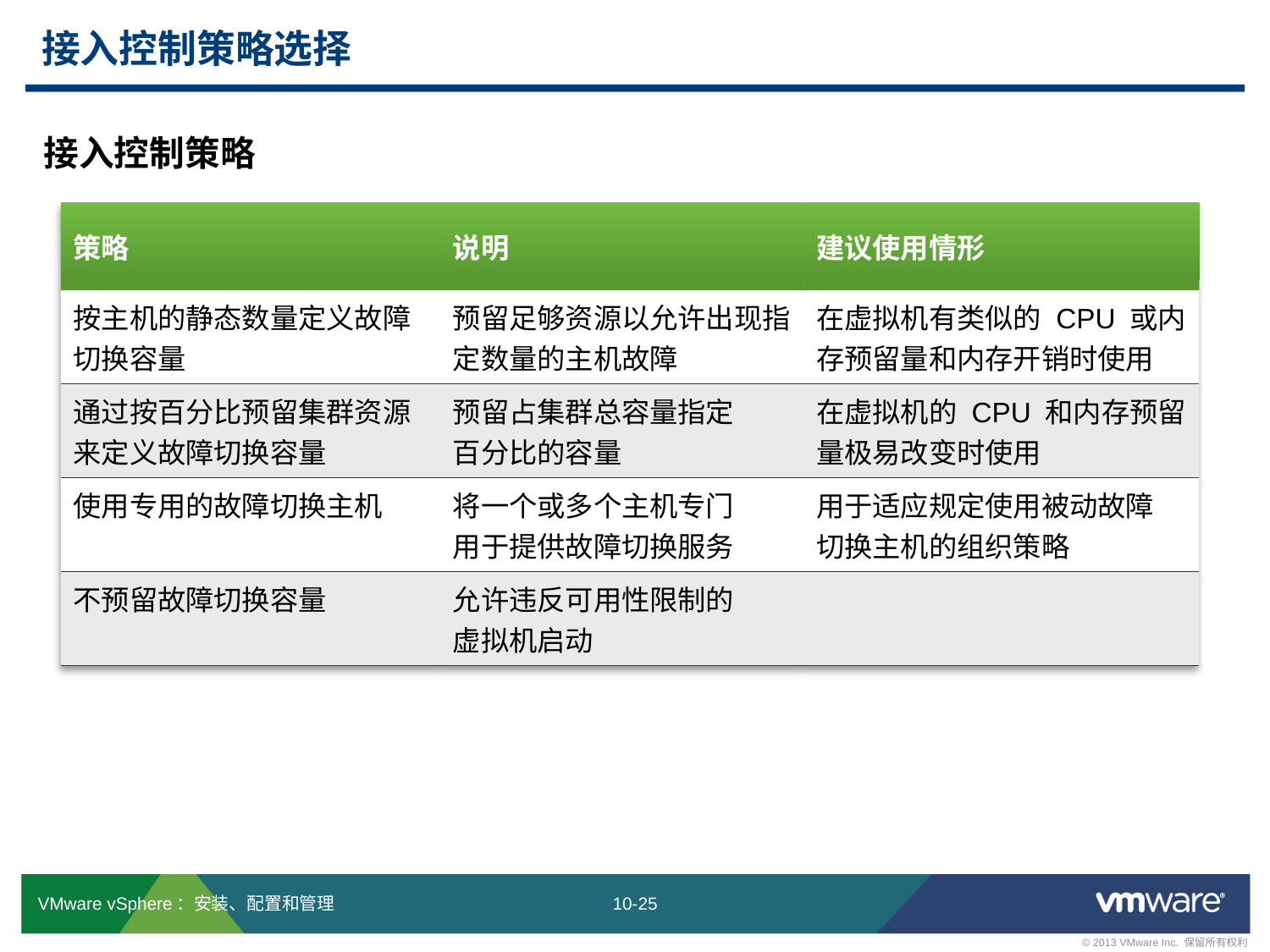

# 接入控制策略选择
接入控制策略
| 策略 | 说明 | 建议使用情形 |
| --- | --- | --- |
| 按主机的静态数量定义故障切换容量 | 预留足够资源以允许出现指定数量的主机故障 | 在虚拟机有类似的 CPU 或内存预留量和内存开销时使用 |
| 通过按百分比预留集群资源来定义故障切换容量 | 预留占集群总容量指定 百分比的容量 | 在虚拟机的 CPU 和内存预留量极易改变时使用 |
| 使用专用的故障切换主机 | 将一个或多个主机专门 用于提供故障切换服务 | 用于适应规定使用被动故障 切换主机的组织策略 |
| 不预留故障切换容量 | 允许违反可用性限制的 虚拟机启动 |  |